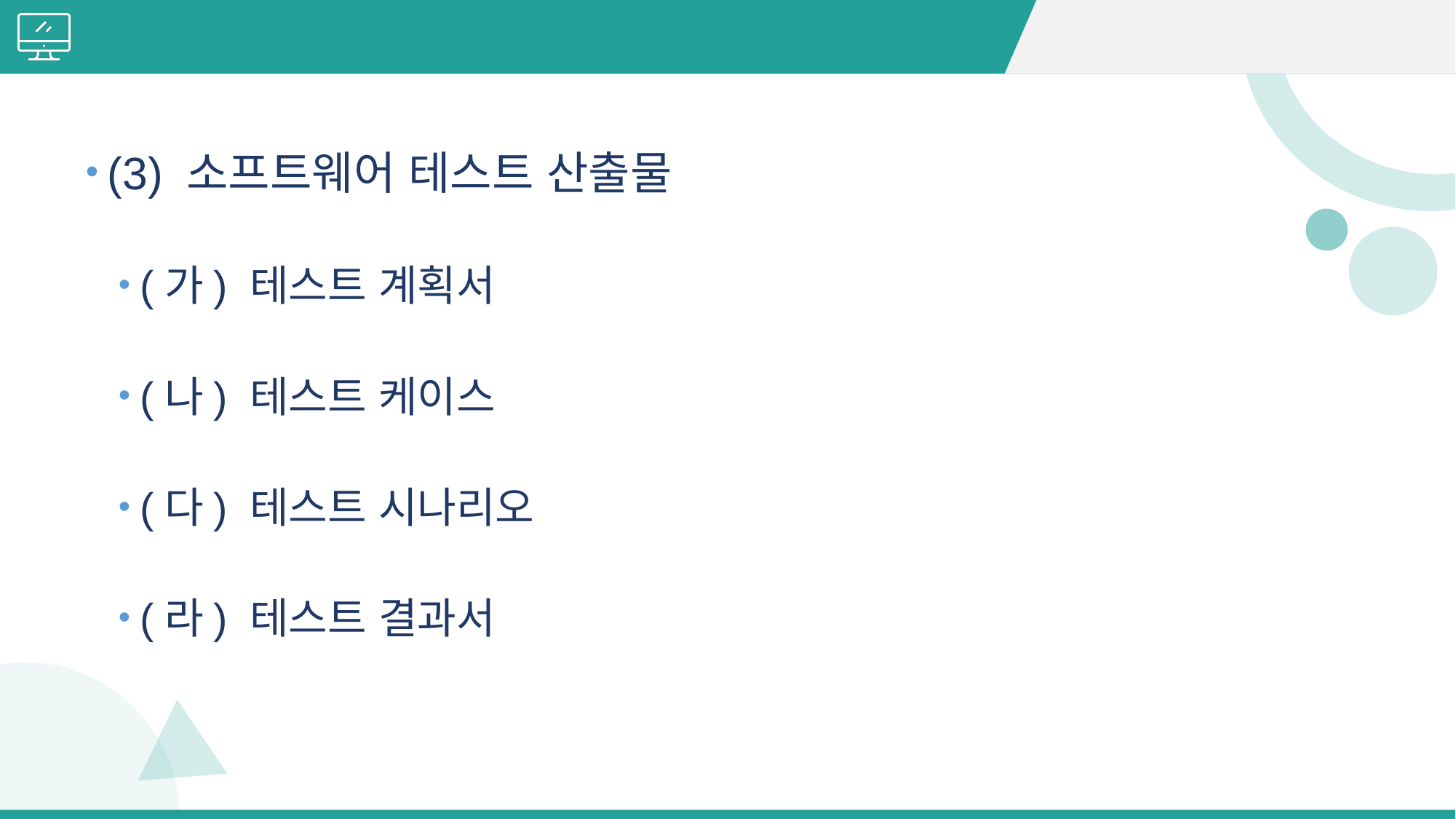

#
(3) 소프트웨어 테스트 산출물
(가) 테스트 계획서
(나) 테스트 케이스
(다) 테스트 시나리오
(라) 테스트 결과서